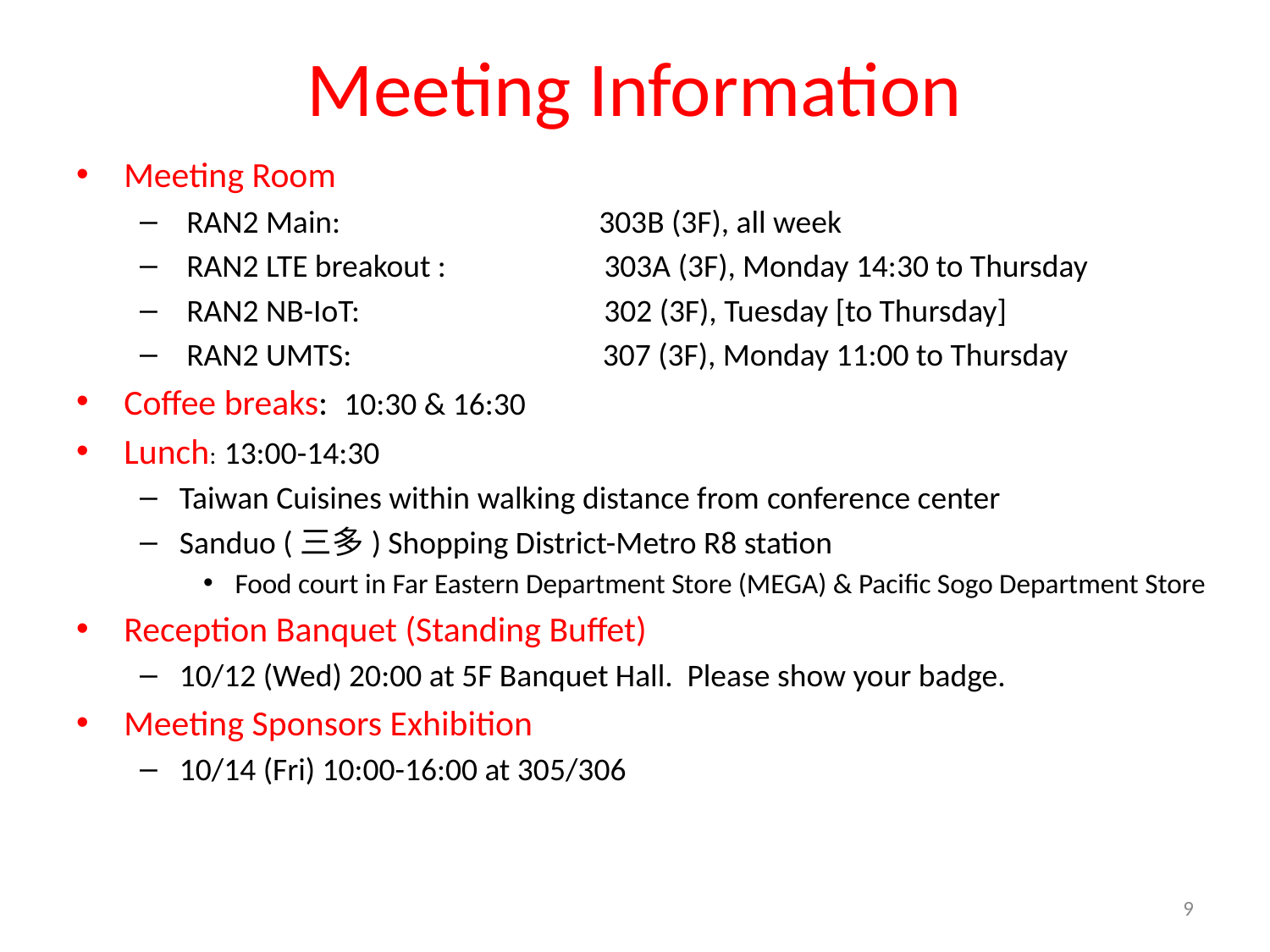

# Meeting Information
Meeting Room
 RAN2 Main:                                    303B (3F), all week
 RAN2 LTE breakout :                      303A (3F), Monday 14:30 to Thursday
 RAN2 NB-IoT:                                  302 (3F), Tuesday [to Thursday]
 RAN2 UMTS:                                   307 (3F), Monday 11:00 to Thursday
Coffee breaks:  10:30 & 16:30
Lunch: 13:00-14:30
Taiwan Cuisines within walking distance from conference center
Sanduo (三多) Shopping District-Metro R8 station
Food court in Far Eastern Department Store (MEGA) & Pacific Sogo Department Store
Reception Banquet (Standing Buffet)
10/12 (Wed) 20:00 at 5F Banquet Hall.  Please show your badge.
Meeting Sponsors Exhibition
10/14 (Fri) 10:00-16:00 at 305/306
9